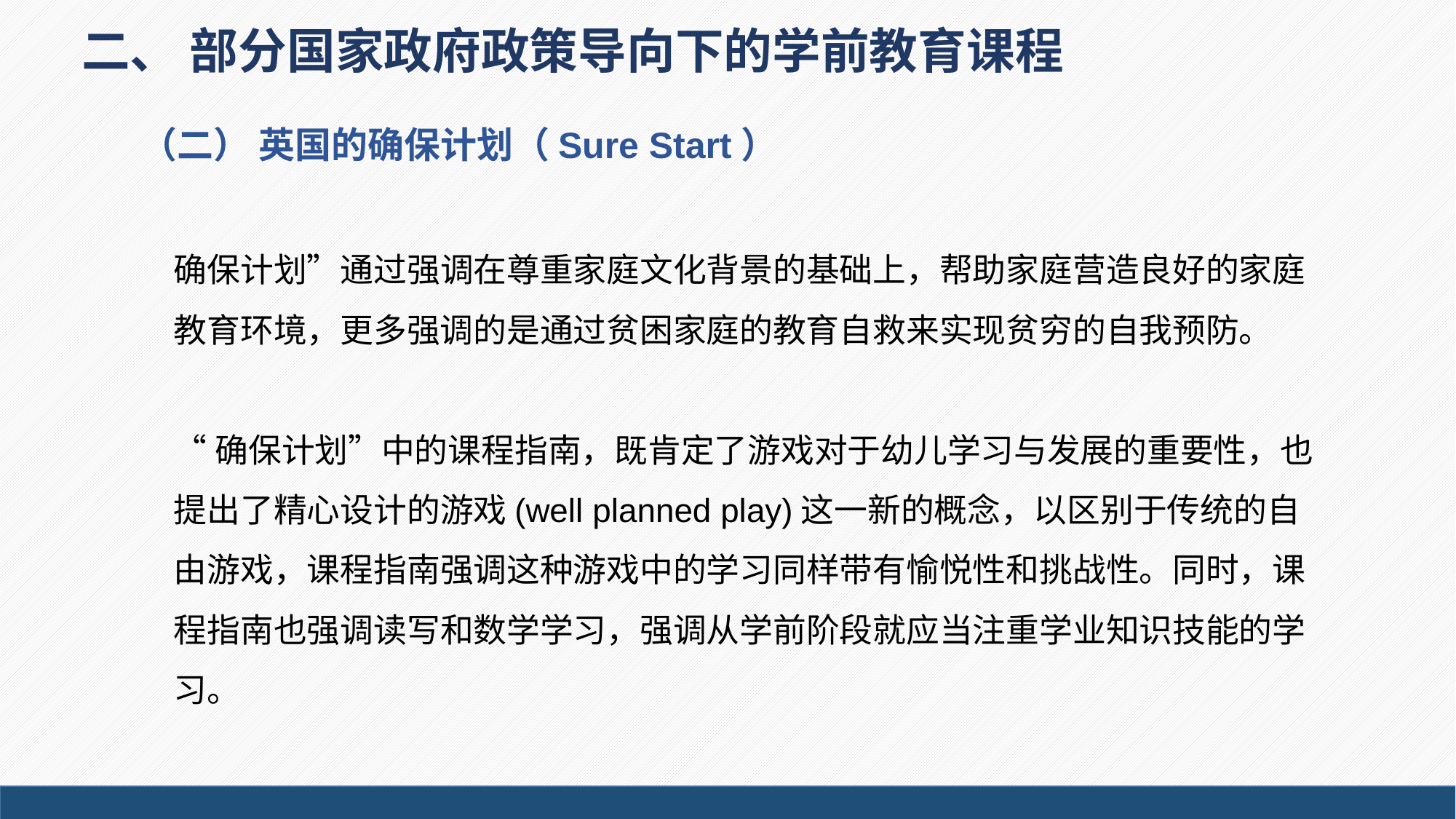

二、 部分国家政府政策导向下的学前教育课程
（二） 英国的确保计划（Sure Start）
确保计划”通过强调在尊重家庭文化背景的基础上，帮助家庭营造良好的家庭教育环境，更多强调的是通过贫困家庭的教育自救来实现贫穷的自我预防。

“确保计划”中的课程指南，既肯定了游戏对于幼儿学习与发展的重要性，也提出了精心设计的游戏(well planned play)这一新的概念，以区别于传统的自由游戏，课程指南强调这种游戏中的学习同样带有愉悦性和挑战性。同时，课程指南也强调读写和数学学习，强调从学前阶段就应当注重学业知识技能的学习。